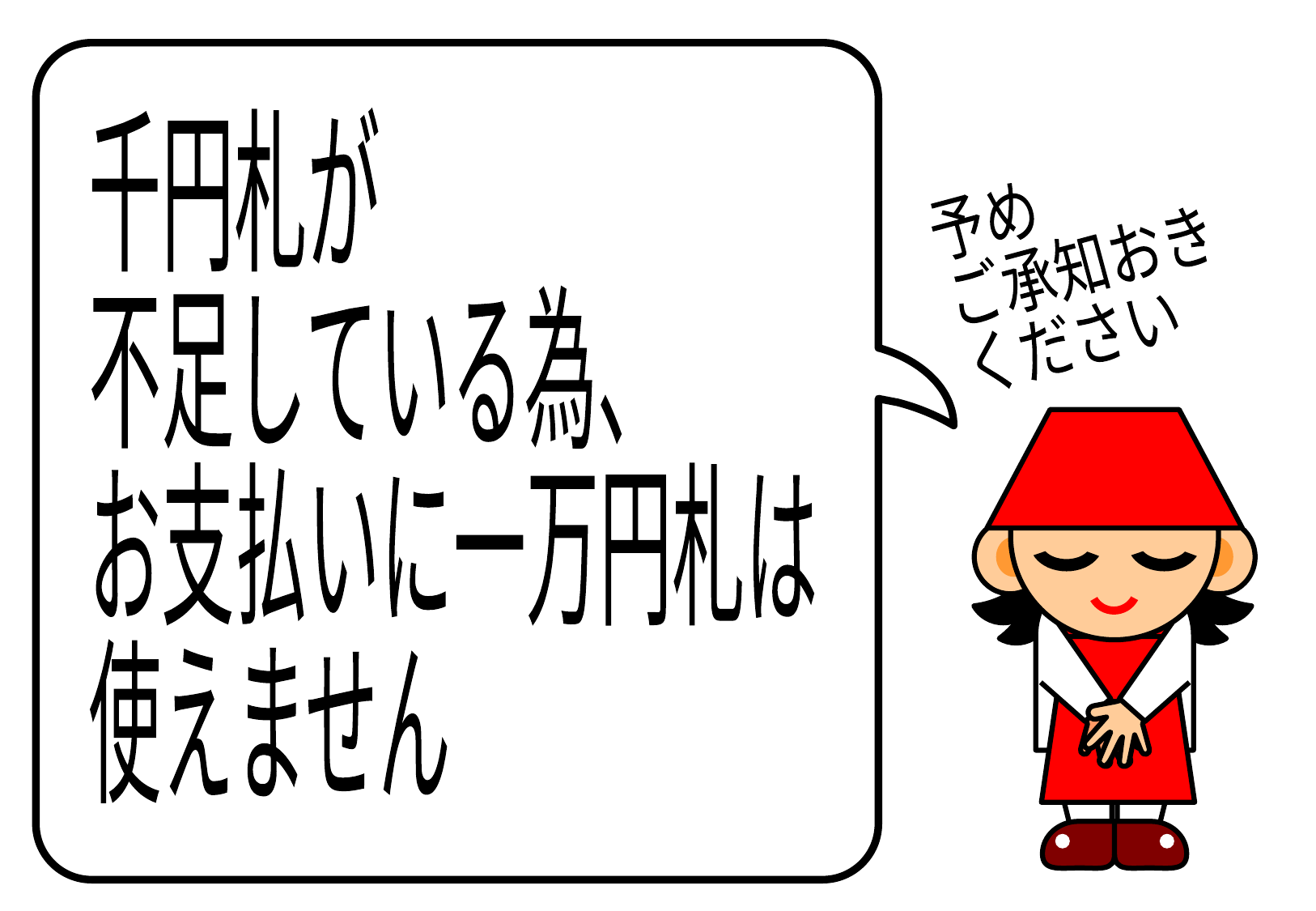

千円札が
不足している為、
お支払いに一万円札は
使えません
予め
ご承知おき
ください